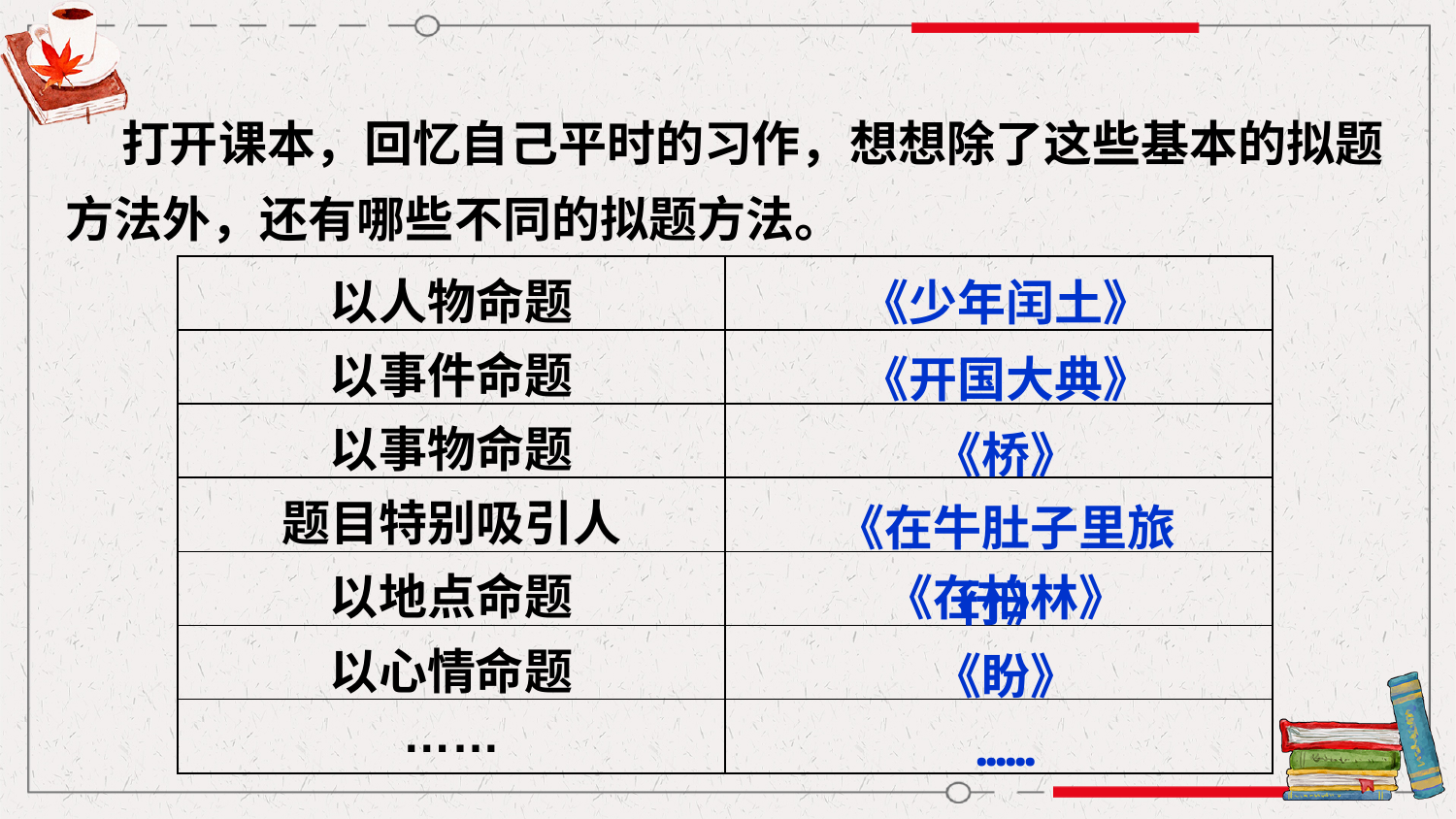

打开课本，回忆自己平时的习作，想想除了这些基本的拟题方法外，还有哪些不同的拟题方法。
《少年闰土》
| 以人物命题 |  |
| --- | --- |
| 以事件命题 |  |
| 以事物命题 |  |
| 题目特别吸引人 |  |
| 以地点命题 |  |
| 以心情命题 |  |
| …… |  |
《开国大典》
《桥》
《在牛肚子里旅行》
《在柏林》
《盼》
……